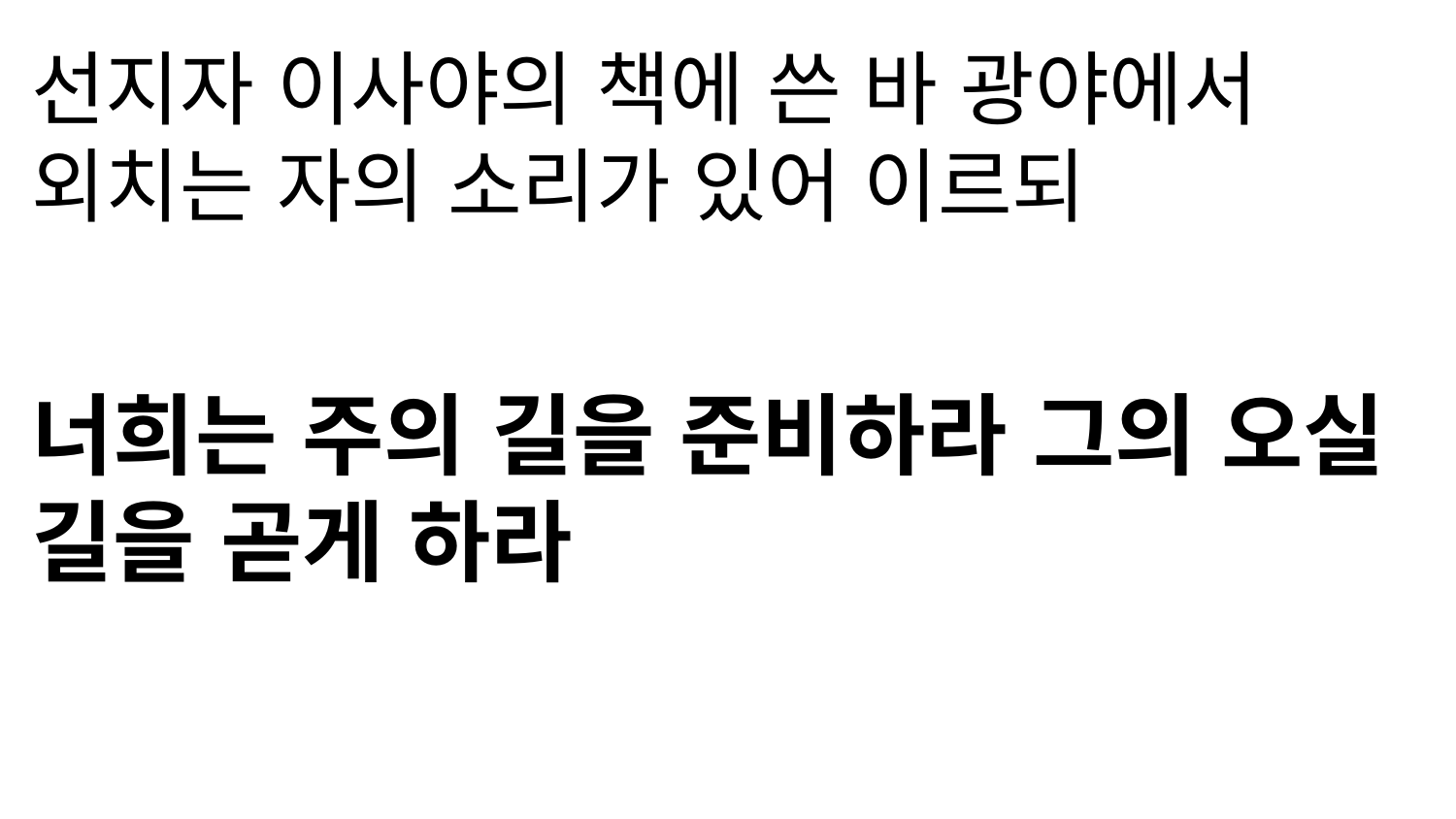

선지자 이사야의 책에 쓴 바 광야에서 외치는 자의 소리가 있어 이르되
너희는 주의 길을 준비하라 그의 오실 길을 곧게 하라